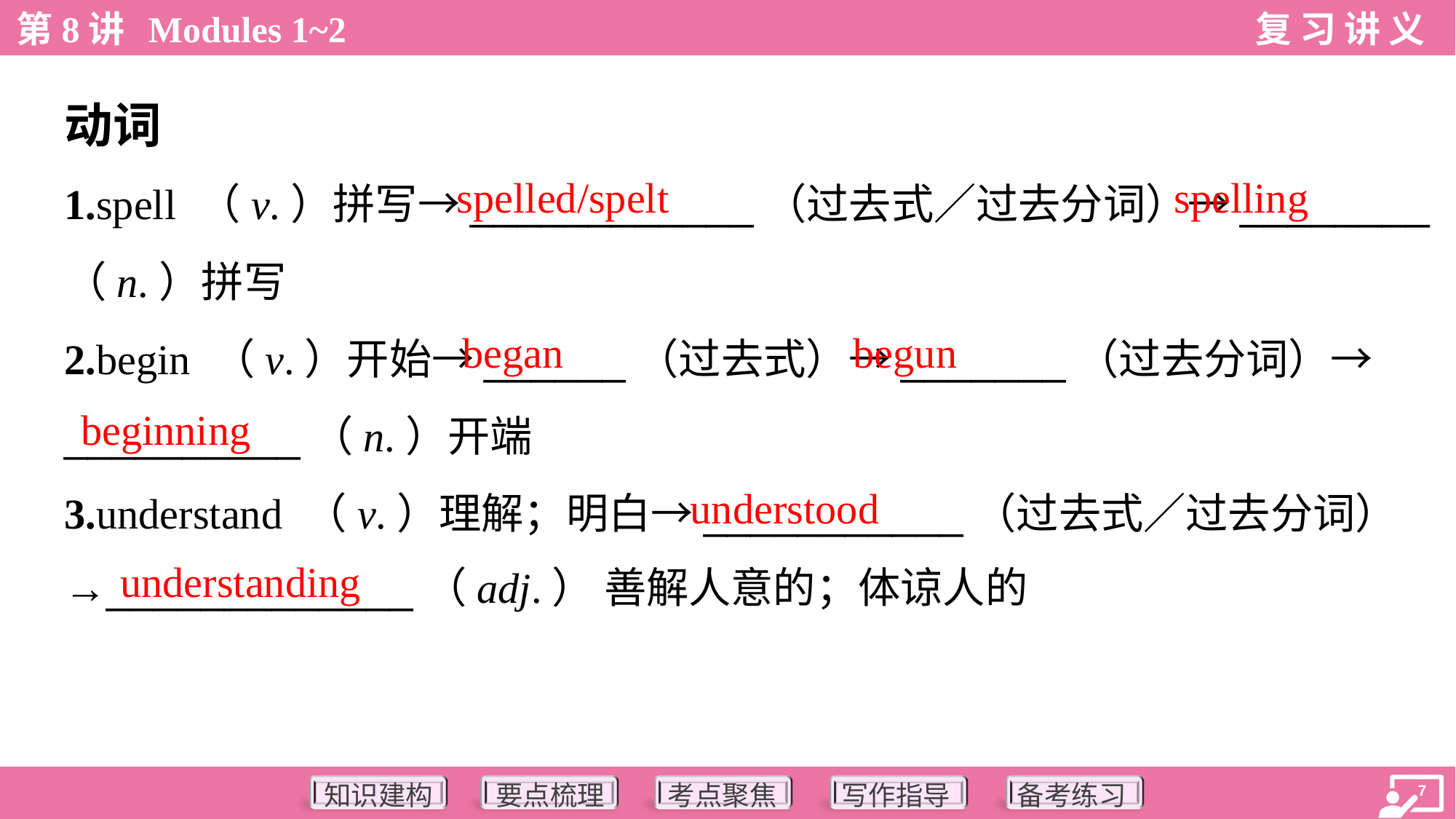

动词
spelled/spelt
spelling
1.spell （v.）拼写→____________（过去式／过去分词）→________
（n.）拼写
2.begin （v.）开始→______（过去式）→_______（过去分词）→
__________（n.）开端
3.understand （v.）理解；明白→___________（过去式／过去分词）
→_____________（adj.） 善解人意的；体谅人的
began
begun
beginning
understood
understanding